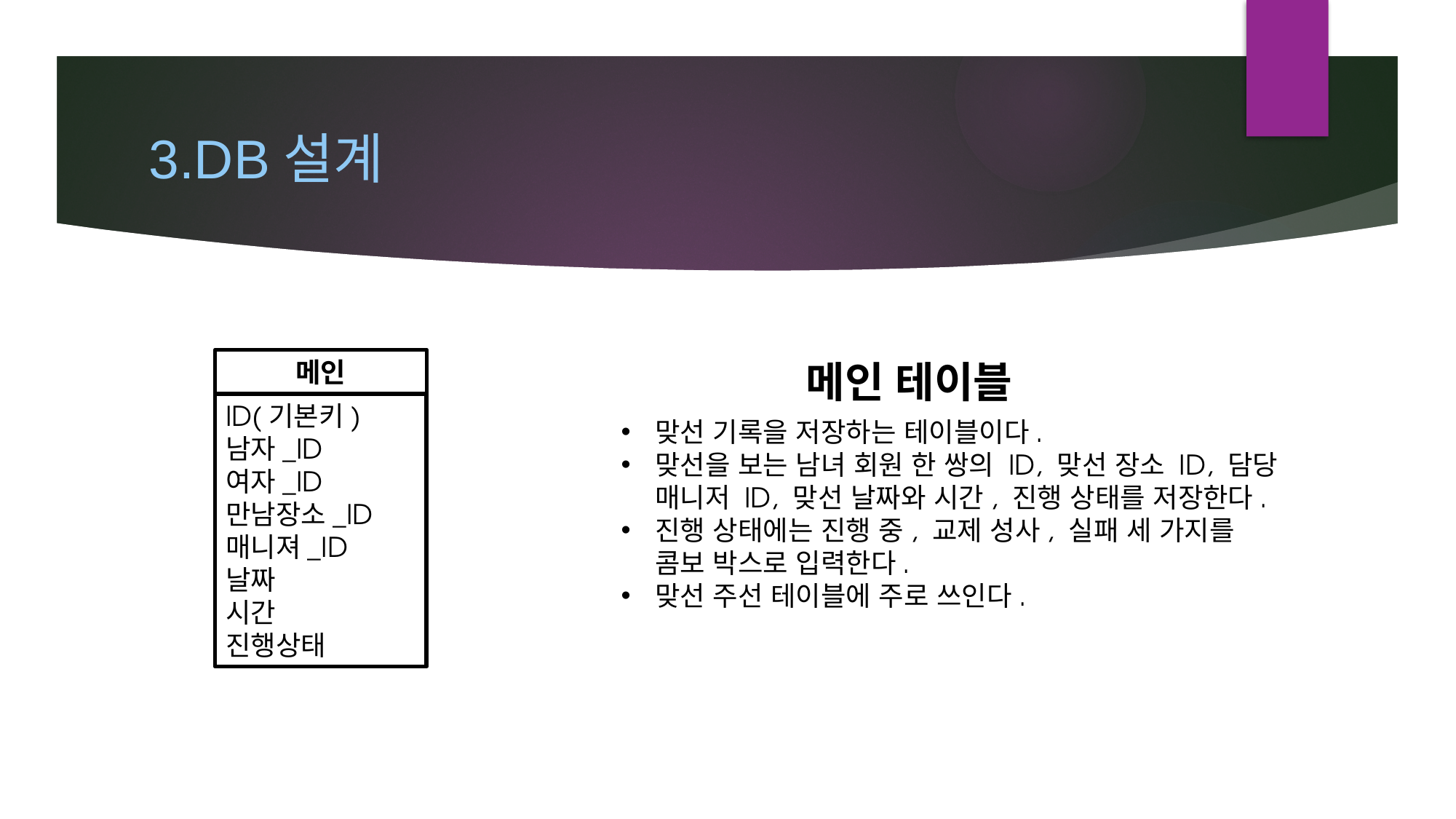

# 3.DB설계
메인
메인 테이블
ID(기본키)
남자_ID
여자_ID
만남장소_ID
매니져_ID
날짜
시간
진행상태
맞선 기록을 저장하는 테이블이다.
맞선을 보는 남녀 회원 한 쌍의 ID, 맞선 장소 ID, 담당 매니저 ID, 맞선 날짜와 시간, 진행 상태를 저장한다.
진행 상태에는 진행 중, 교제 성사, 실패 세 가지를 콤보 박스로 입력한다.
맞선 주선 테이블에 주로 쓰인다.